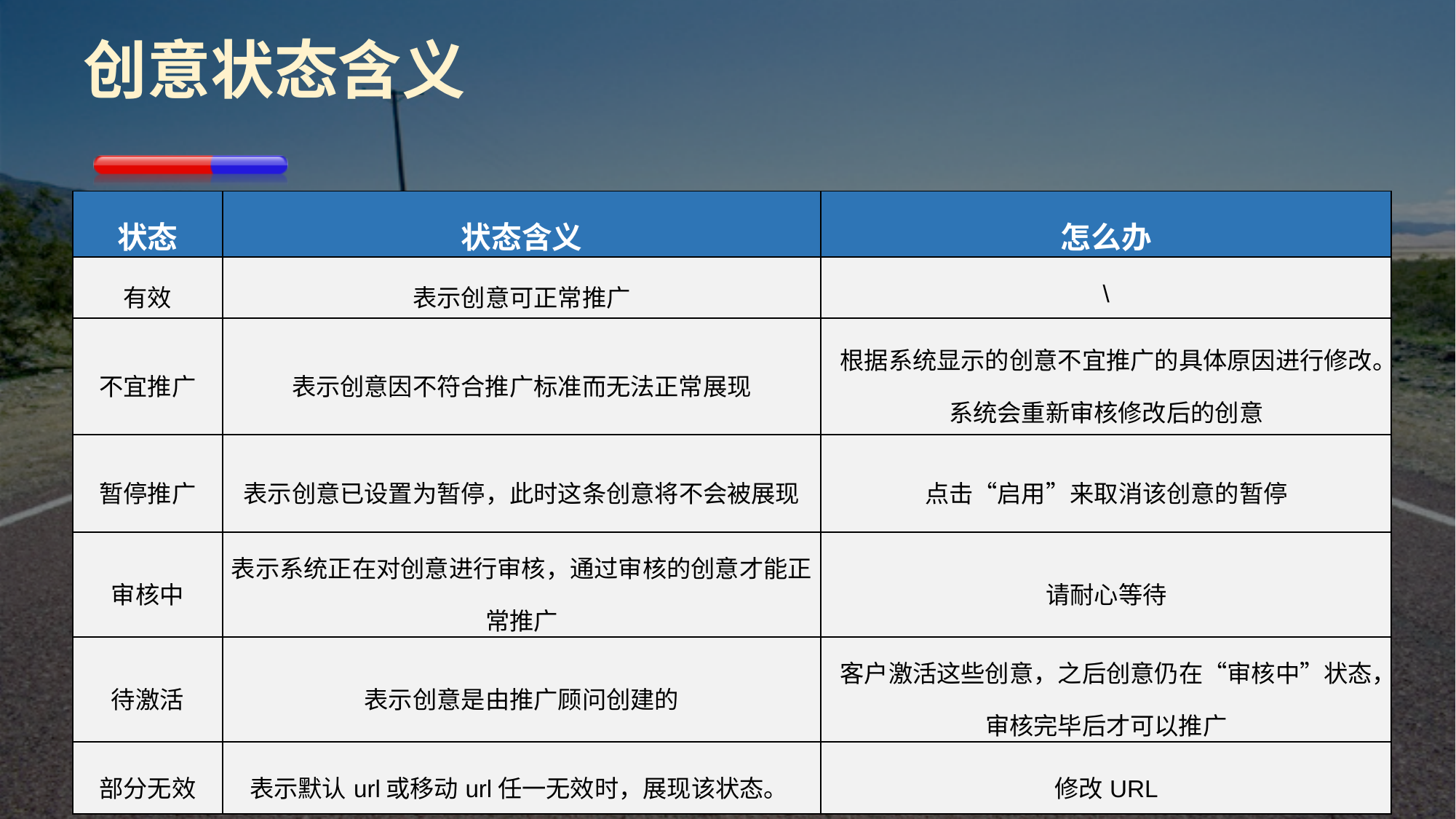

# 创意状态含义
| 状态 | 状态含义 | 怎么办 |
| --- | --- | --- |
| 有效 | 表示创意可正常推广 | \ |
| 不宜推广 | 表示创意因不符合推广标准而无法正常展现 | 根据系统显示的创意不宜推广的具体原因进行修改。系统会重新审核修改后的创意 |
| 暂停推广 | 表示创意已设置为暂停，此时这条创意将不会被展现 | 点击“启用”来取消该创意的暂停 |
| 审核中 | 表示系统正在对创意进行审核，通过审核的创意才能正常推广 | 请耐心等待 |
| 待激活 | 表示创意是由推广顾问创建的 | 客户激活这些创意，之后创意仍在“审核中”状态，审核完毕后才可以推广 |
| 部分无效 | 表示默认url或移动url任一无效时，展现该状态。 | 修改URL |